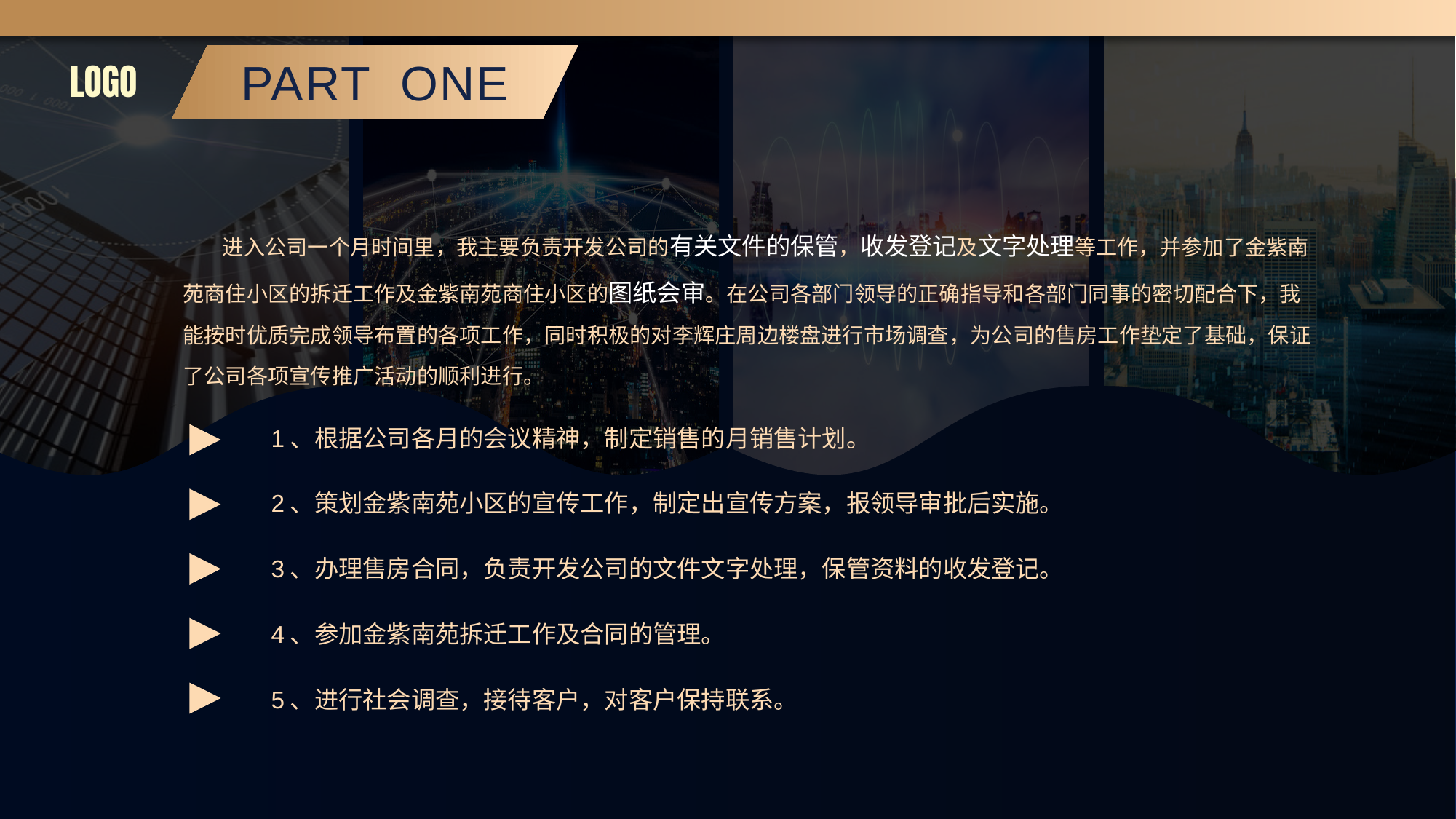

PART  ONE
LOGO
　  进入公司一个月时间里，我主要负责开发公司的有关文件的保管，收发登记及文字处理等工作，并参加了金紫南苑商住小区的拆迁工作及金紫南苑商住小区的图纸会审。在公司各部门领导的正确指导和各部门同事的密切配合下，我能按时优质完成领导布置的各项工作，同时积极的对李辉庄周边楼盘进行市场调查，为公司的售房工作垫定了基础，保证了公司各项宣传推广活动的顺利进行。
1、根据公司各月的会议精神，制定销售的月销售计划。

2、策划金紫南苑小区的宣传工作，制定出宣传方案，报领导审批后实施。

3、办理售房合同，负责开发公司的文件文字处理，保管资料的收发登记。

4、参加金紫南苑拆迁工作及合同的管理。

5、进行社会调查，接待客户，对客户保持联系。